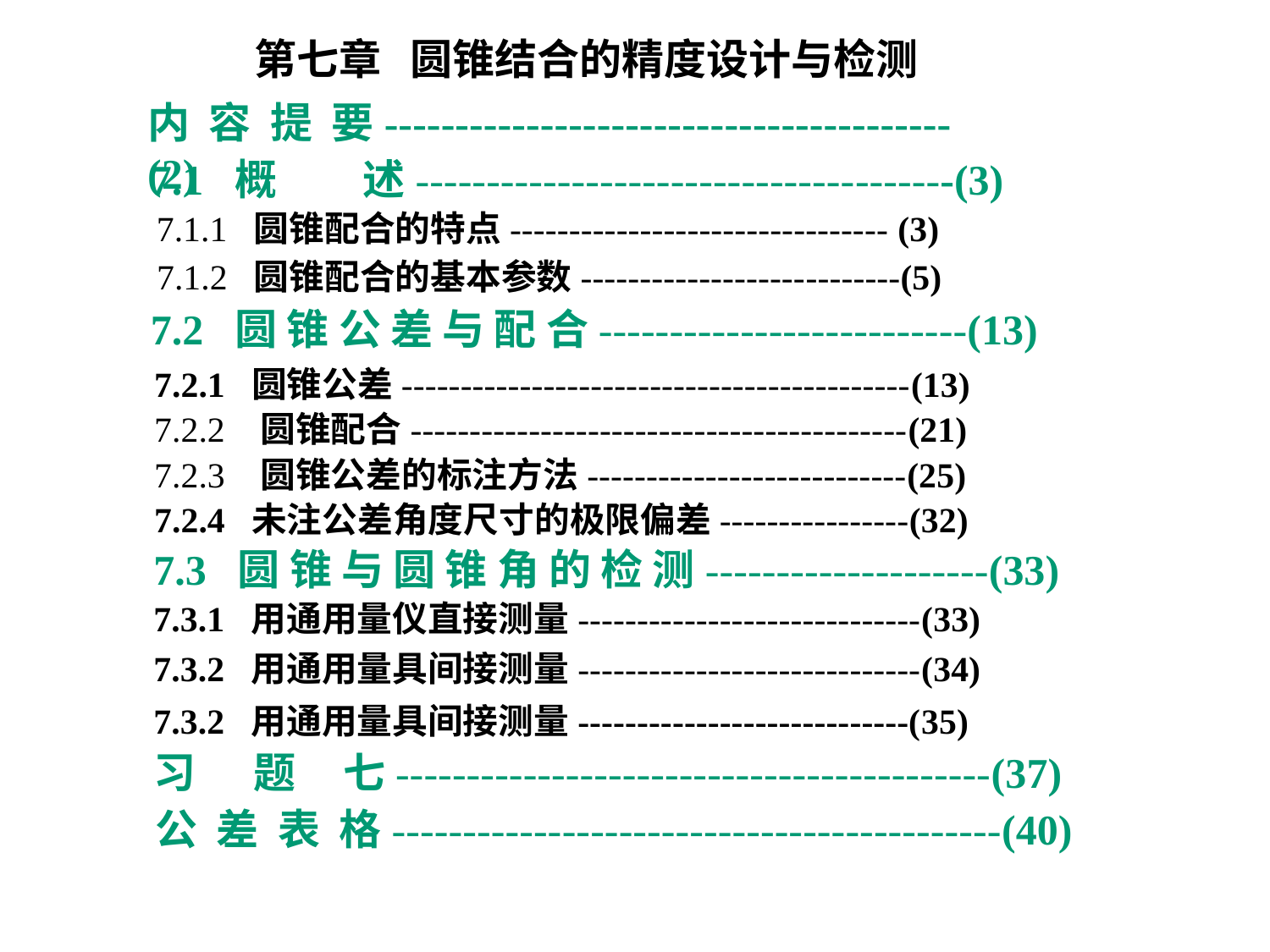

第七章   圆锥结合的精度设计与检测
1
内  容  提  要----------------------------------------(2)
7.1  概         述--------------------------------------(3)
7.1.1  圆锥配合的特点-------------------------------- (3)
7.1.2  圆锥配合的基本参数---------------------------(5)
7.2  圆 锥 公 差 与 配 合--------------------------(13)
7.2.1  圆锥公差-------------------------------------------(13)
7.2.2   圆锥配合------------------------------------------(21)
7.2.3   圆锥公差的标注方法---------------------------(25)
7.2.4  未注公差角度尺寸的极限偏差----------------(32)
7.3  圆 锥 与 圆 锥 角 的 检 测--------------------(33)
7.3.1  用通用量仪直接测量-----------------------------(33)
7.3.2  用通用量具间接测量-----------------------------(34)
7.3.2  用通用量具间接测量----------------------------(35)
习      题     七------------------------------------------(37)
公  差  表  格-------------------------------------------(40)